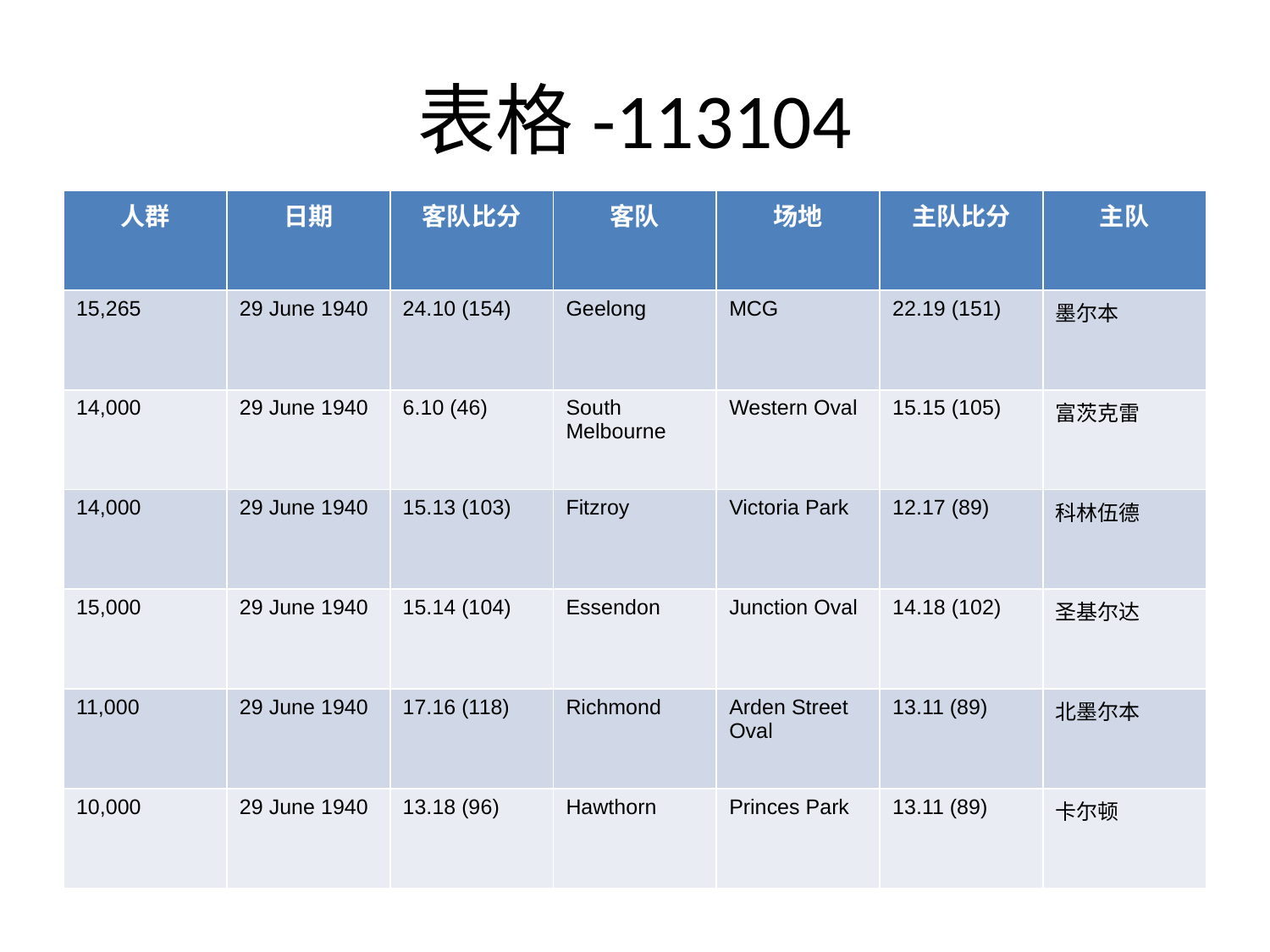

# 表格-113104
| 人群 | 日期 | 客队比分 | 客队 | 场地 | 主队比分 | 主队 |
| --- | --- | --- | --- | --- | --- | --- |
| 15,265 | 29 June 1940 | 24.10 (154) | Geelong | MCG | 22.19 (151) | 墨尔本 |
| 14,000 | 29 June 1940 | 6.10 (46) | South Melbourne | Western Oval | 15.15 (105) | 富茨克雷 |
| 14,000 | 29 June 1940 | 15.13 (103) | Fitzroy | Victoria Park | 12.17 (89) | 科林伍德 |
| 15,000 | 29 June 1940 | 15.14 (104) | Essendon | Junction Oval | 14.18 (102) | 圣基尔达 |
| 11,000 | 29 June 1940 | 17.16 (118) | Richmond | Arden Street Oval | 13.11 (89) | 北墨尔本 |
| 10,000 | 29 June 1940 | 13.18 (96) | Hawthorn | Princes Park | 13.11 (89) | 卡尔顿 |